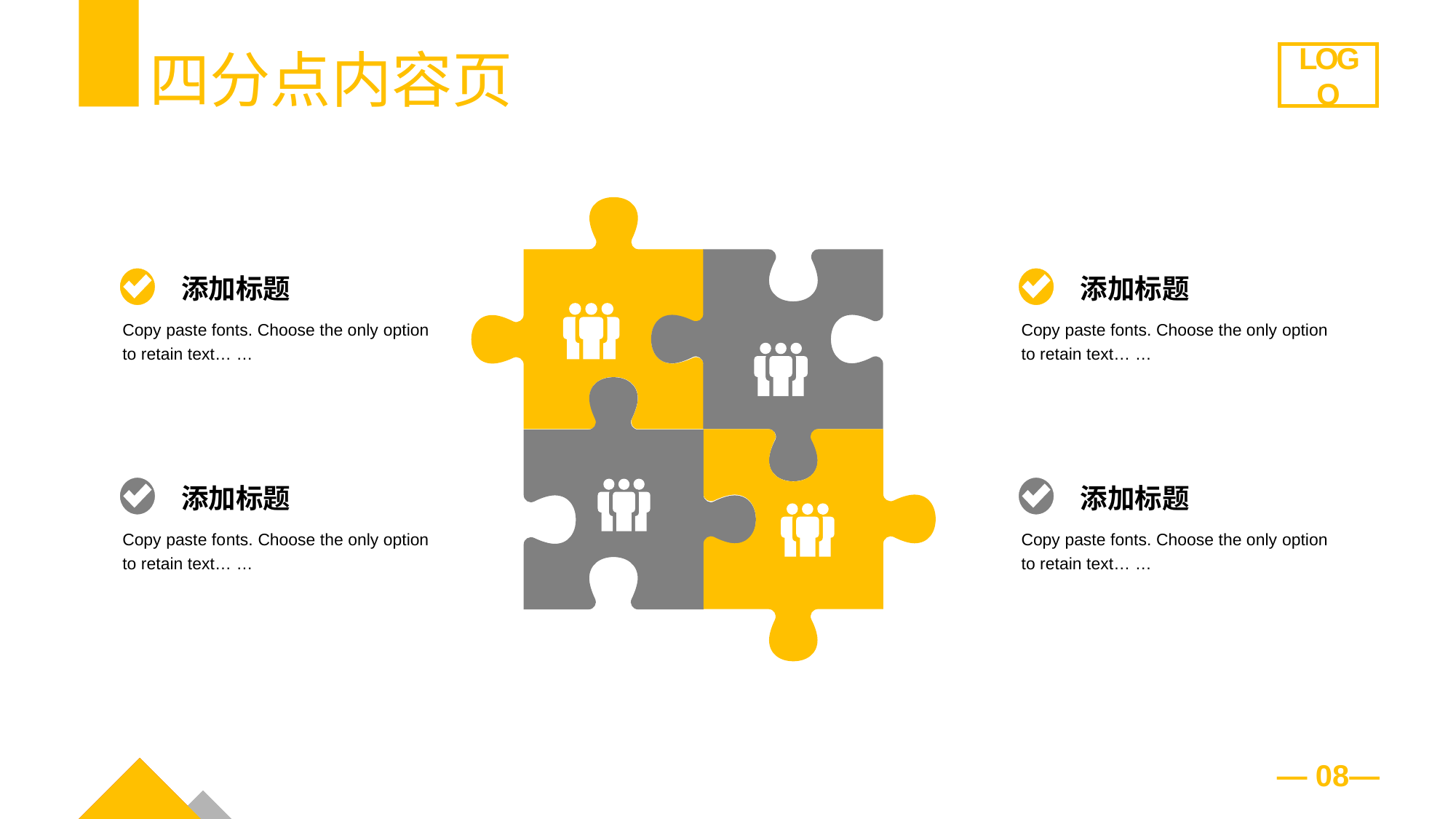

四分点内容页
LOGO

添加标题

Copy paste fonts. Choose the only  option to retain text… …
添加标题

Copy paste fonts. Choose the only  option to retain text… …

添加标题

Copy paste fo nts. Choose the only option to retain text… …
添加标题

Copy paste fonts. Choose the only  option to retain text… …

— 08—